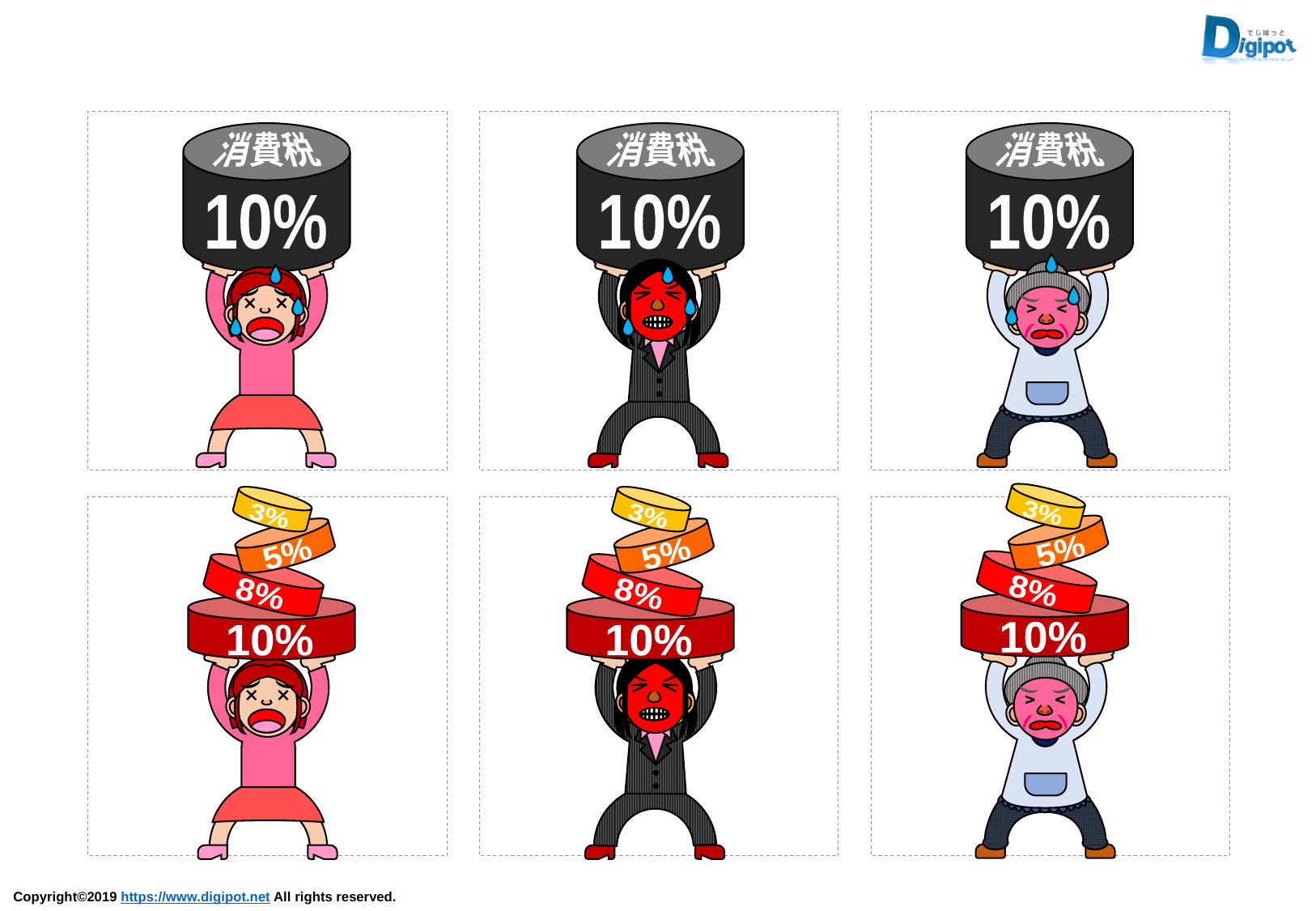

消費税
10%

消費税
10%

消費税
10%

3%

5%

8%

10%

3%

5%

8%

10%

3%

5%

8%

10%